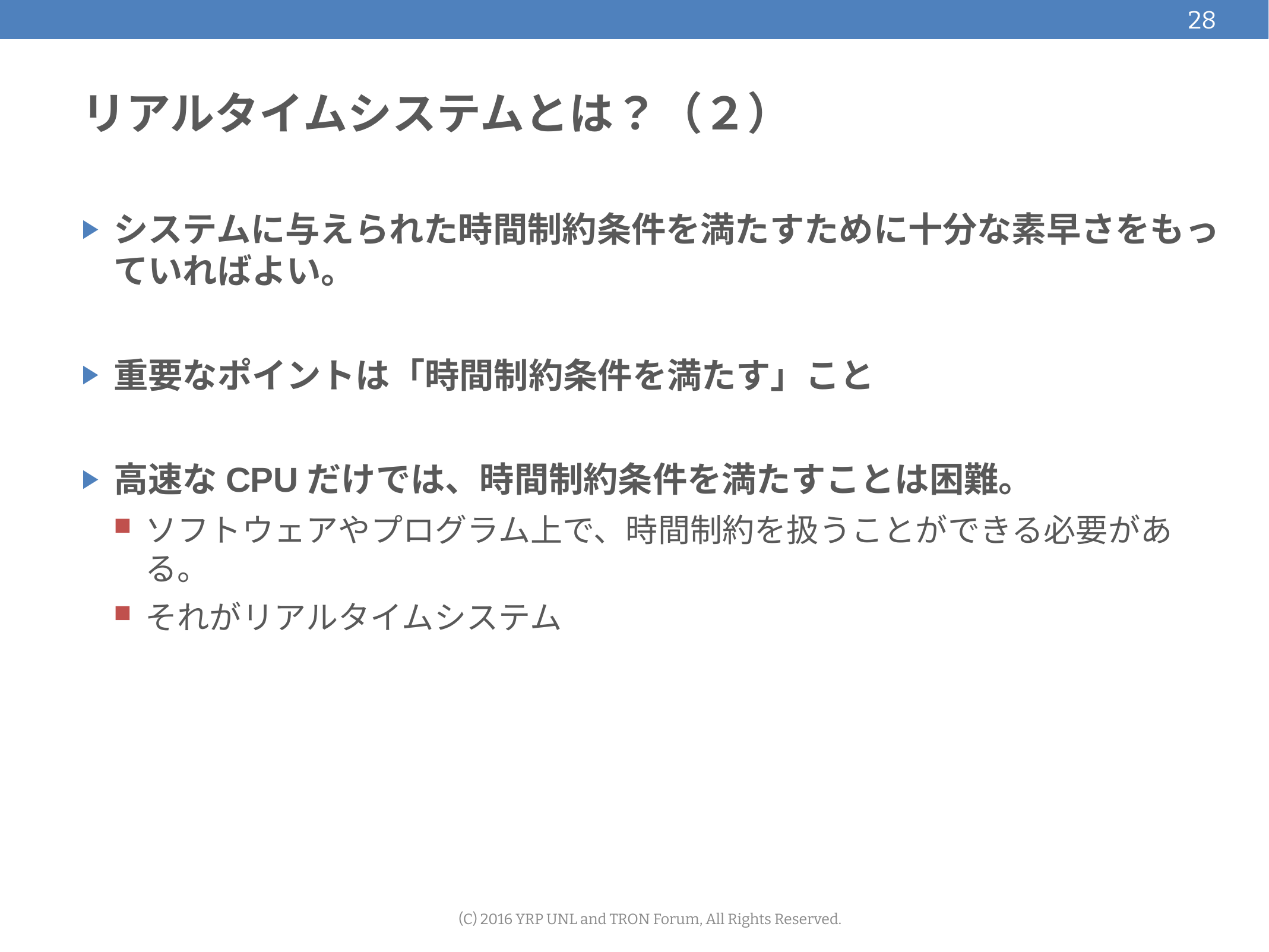

28
# リアルタイムシステムとは？（２）
システムに与えられた時間制約条件を満たすために十分な素早さをもっていればよい。

重要なポイントは「時間制約条件を満たす」こと

高速なCPUだけでは、時間制約条件を満たすことは困難。
ソフトウェアやプログラム上で、時間制約を扱うことができる必要がある。
それがリアルタイムシステム
(C) 2016 YRP UNL and TRON Forum, All Rights Reserved.